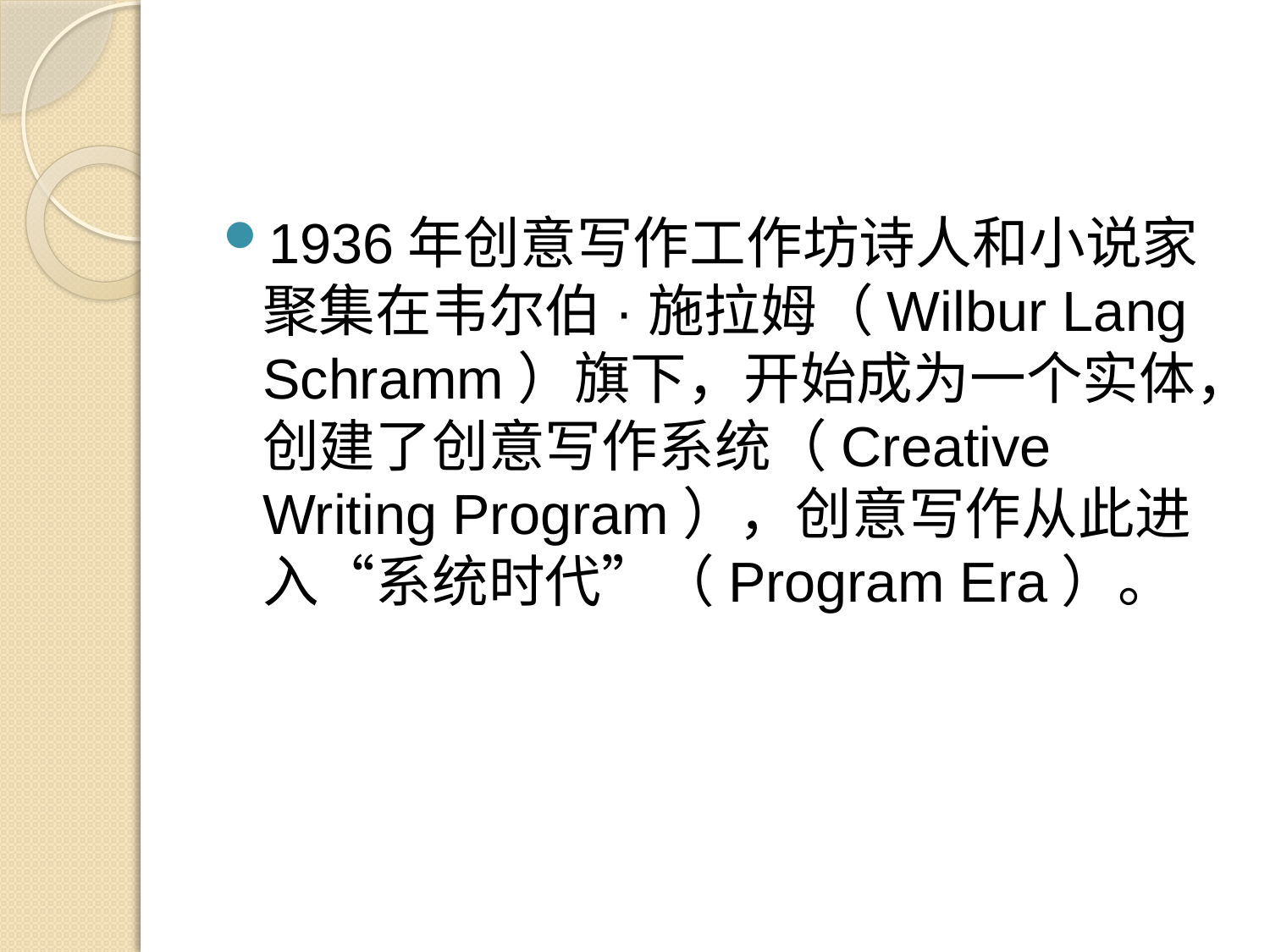

#
1936年创意写作工作坊诗人和小说家聚集在韦尔伯·施拉姆（Wilbur Lang Schramm）旗下，开始成为一个实体，创建了创意写作系统（Creative Writing Program），创意写作从此进入“系统时代”（Program Era）。